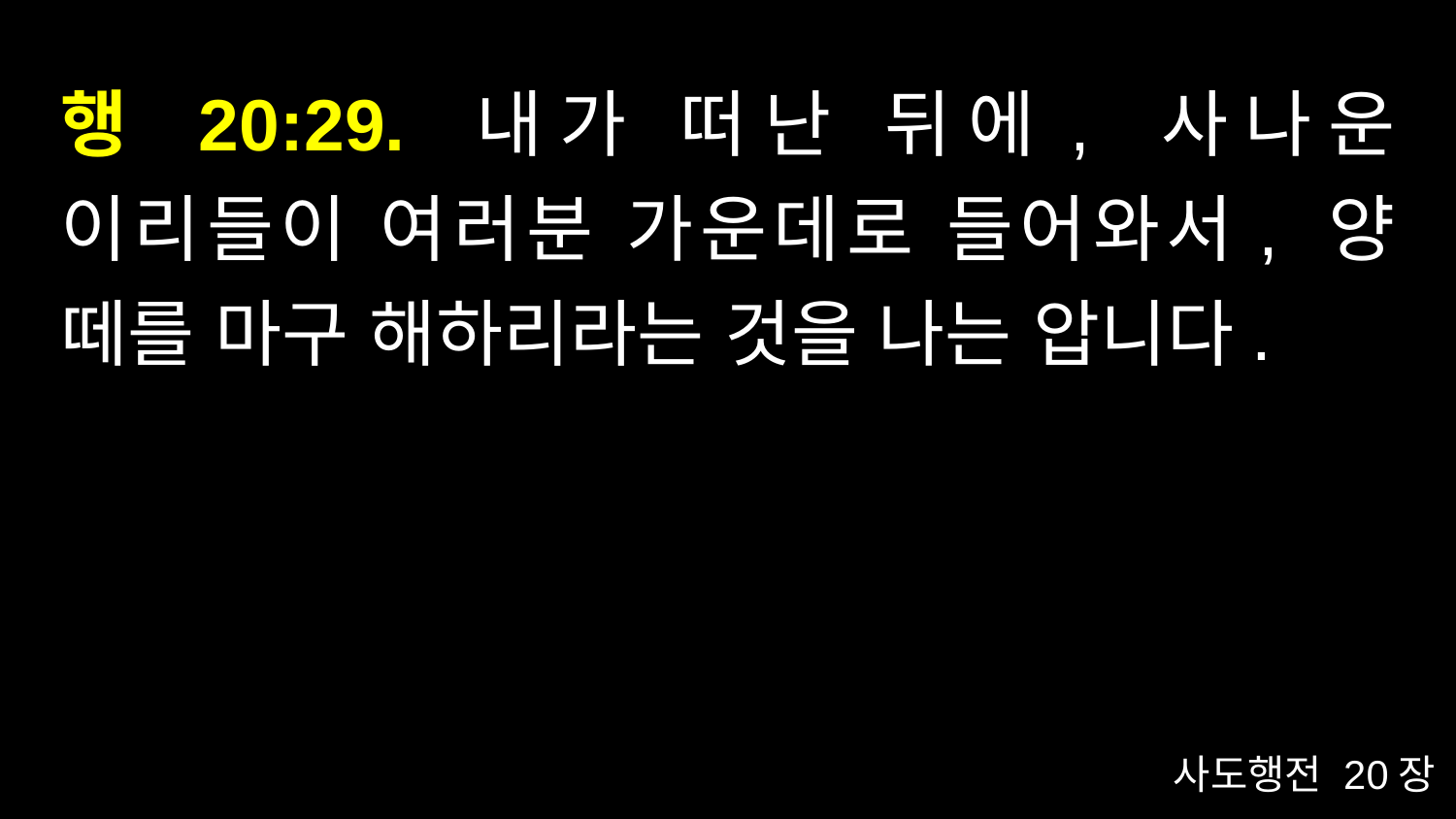

# 행 20:29. 내가 떠난 뒤에, 사나운 이리들이 여러분 가운데로 들어와서, 양 떼를 마구 해하리라는 것을 나는 압니다.
사도행전 20장